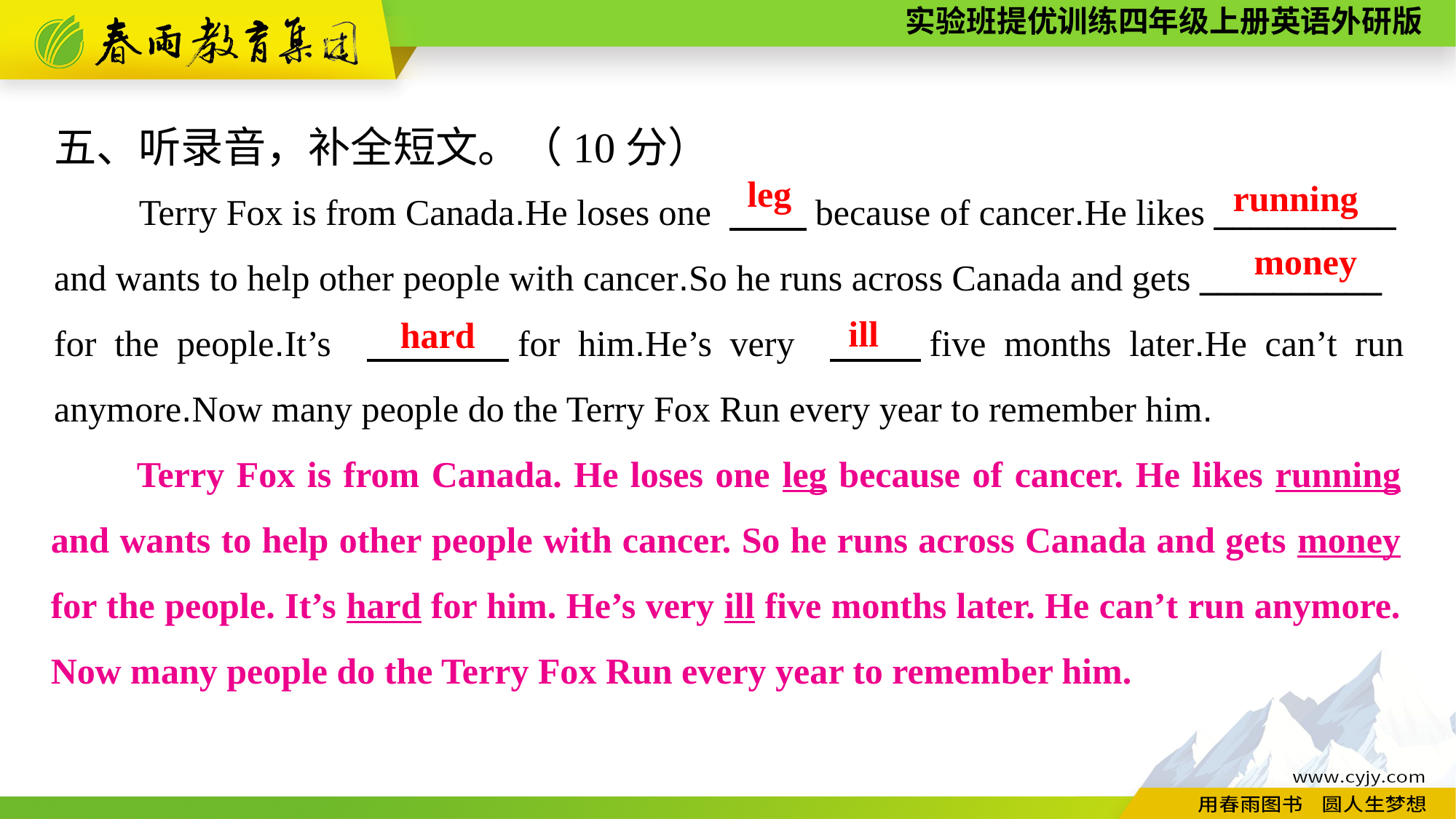

五、听录音，补全短文。（10分）
Terry Fox is from Canada.He loses one 　     because of cancer.He likes __________
and wants to help other people with cancer.So he runs across Canada and gets __________
for the people.It’s 　   　for him.He’s very 　　five months later.He can’t run anymore.Now many people do the Terry Fox Run every year to remember him.
leg
running
money
ill
hard
Terry Fox is from Canada. He loses one leg because of cancer. He likes running and wants to help other people with cancer. So he runs across Canada and gets money for the people. It’s hard for him. He’s very ill five months later. He can’t run anymore. Now many people do the Terry Fox Run every year to remember him.